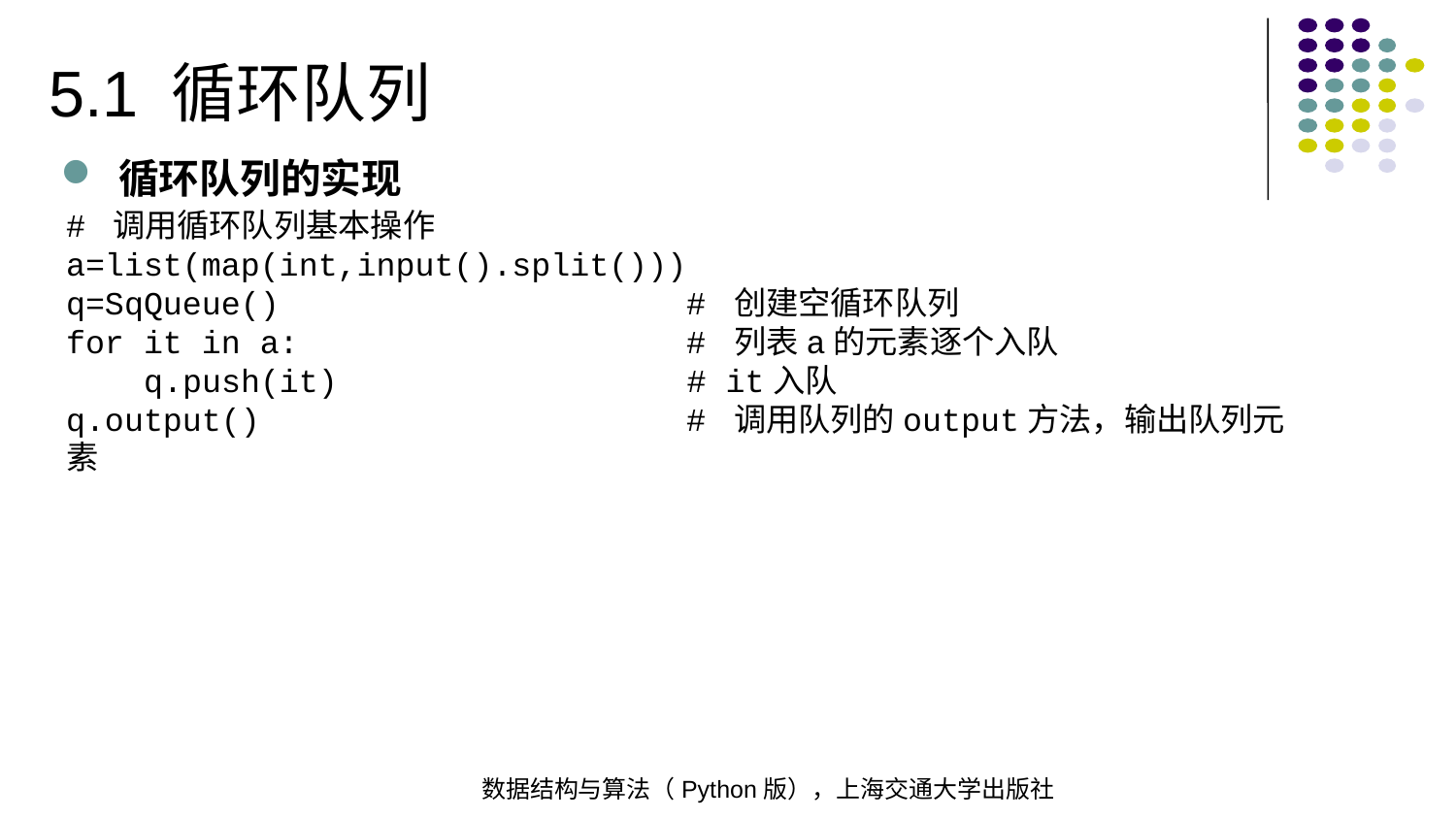

5.1 循环队列
循环队列的实现
# 调用循环队列基本操作
a=list(map(int,input().split()))
q=SqQueue()                     # 创建空循环队列
for it in a:                    # 列表a的元素逐个入队
    q.push(it)                  # it入队
q.output()                      # 调用队列的output方法，输出队列元素